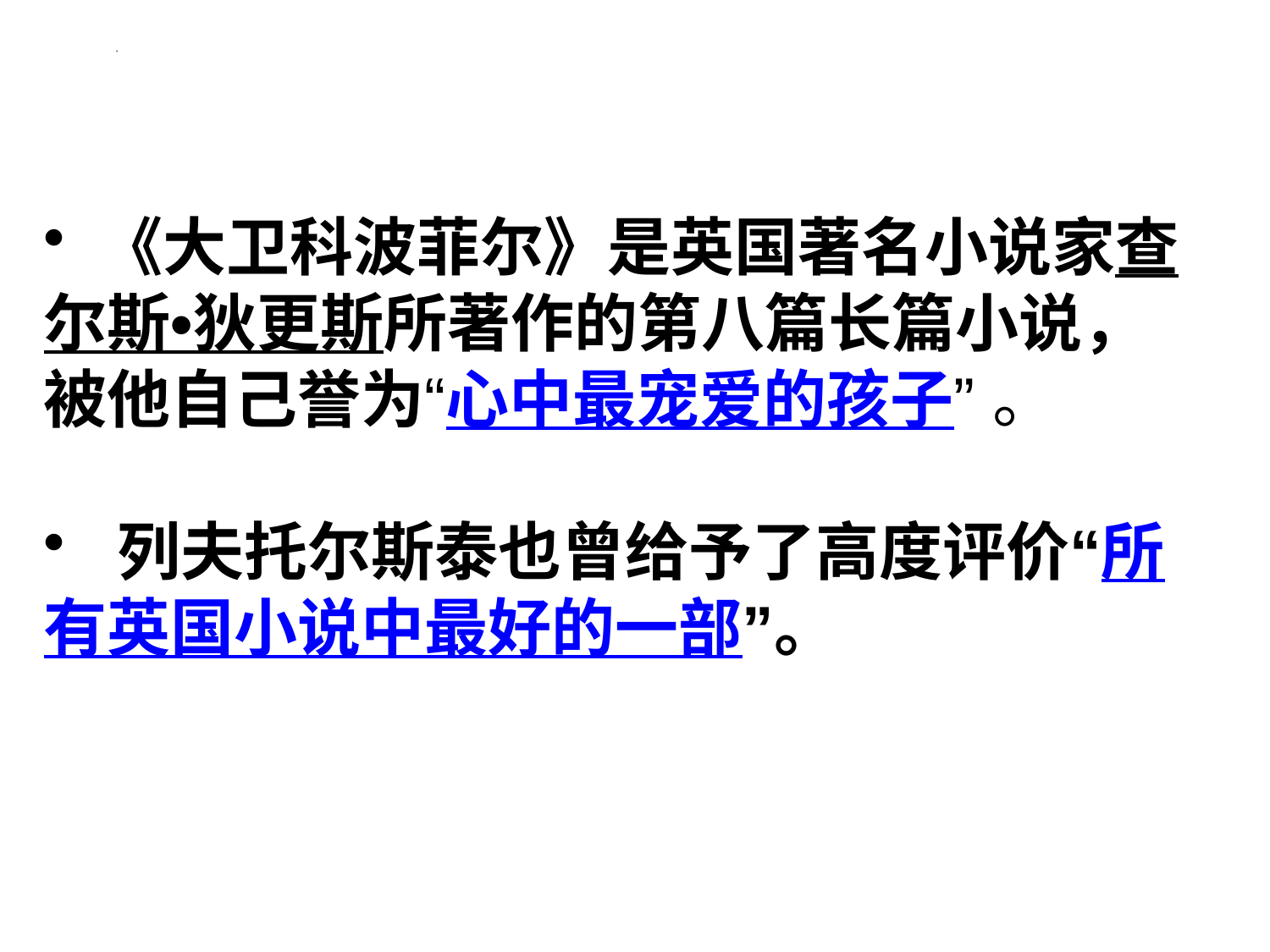

《大卫科波菲尔》是英国著名小说家查尔斯•狄更斯所著作的第八篇长篇小说，被他自己誉为“心中最宠爱的孩子” 。

  列夫托尔斯泰也曾给予了高度评价“所有英国小说中最好的一部”。